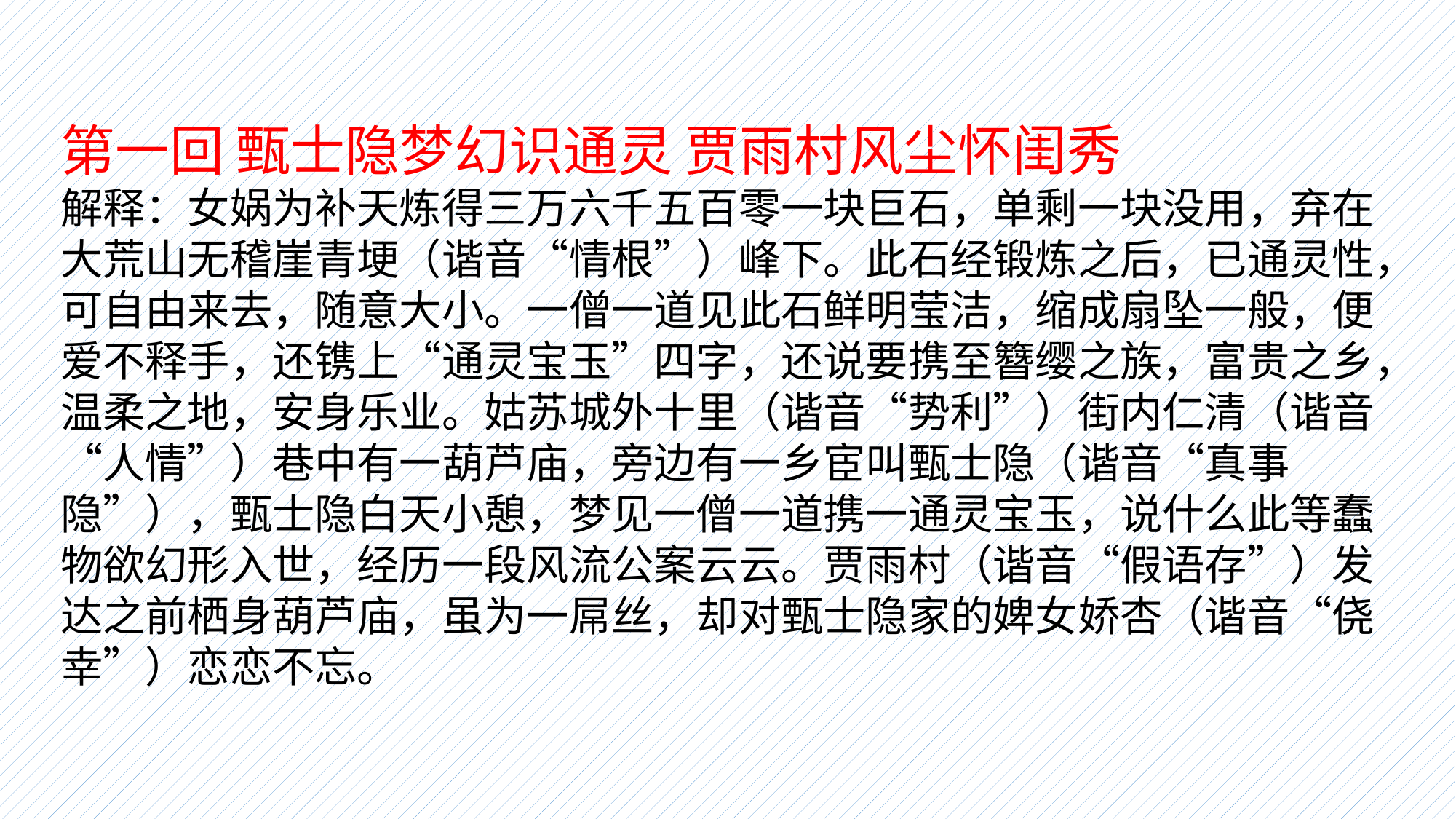

第一回 甄士隐梦幻识通灵 贾雨村风尘怀闺秀
解释：女娲为补天炼得三万六千五百零一块巨石，单剩一块没用，弃在大荒山无稽崖青埂（谐音“情根”）峰下。此石经锻炼之后，已通灵性，可自由来去，随意大小。一僧一道见此石鲜明莹洁，缩成扇坠一般，便爱不释手，还镌上“通灵宝玉”四字，还说要携至簪缨之族，富贵之乡，温柔之地，安身乐业。姑苏城外十里（谐音“势利”）街内仁清（谐音“人情”）巷中有一葫芦庙，旁边有一乡宦叫甄士隐（谐音“真事隐”），甄士隐白天小憩，梦见一僧一道携一通灵宝玉，说什么此等蠢物欲幻形入世，经历一段风流公案云云。贾雨村（谐音“假语存”）发达之前栖身葫芦庙，虽为一屌丝，却对甄士隐家的婢女娇杏（谐音“侥幸”）恋恋不忘。